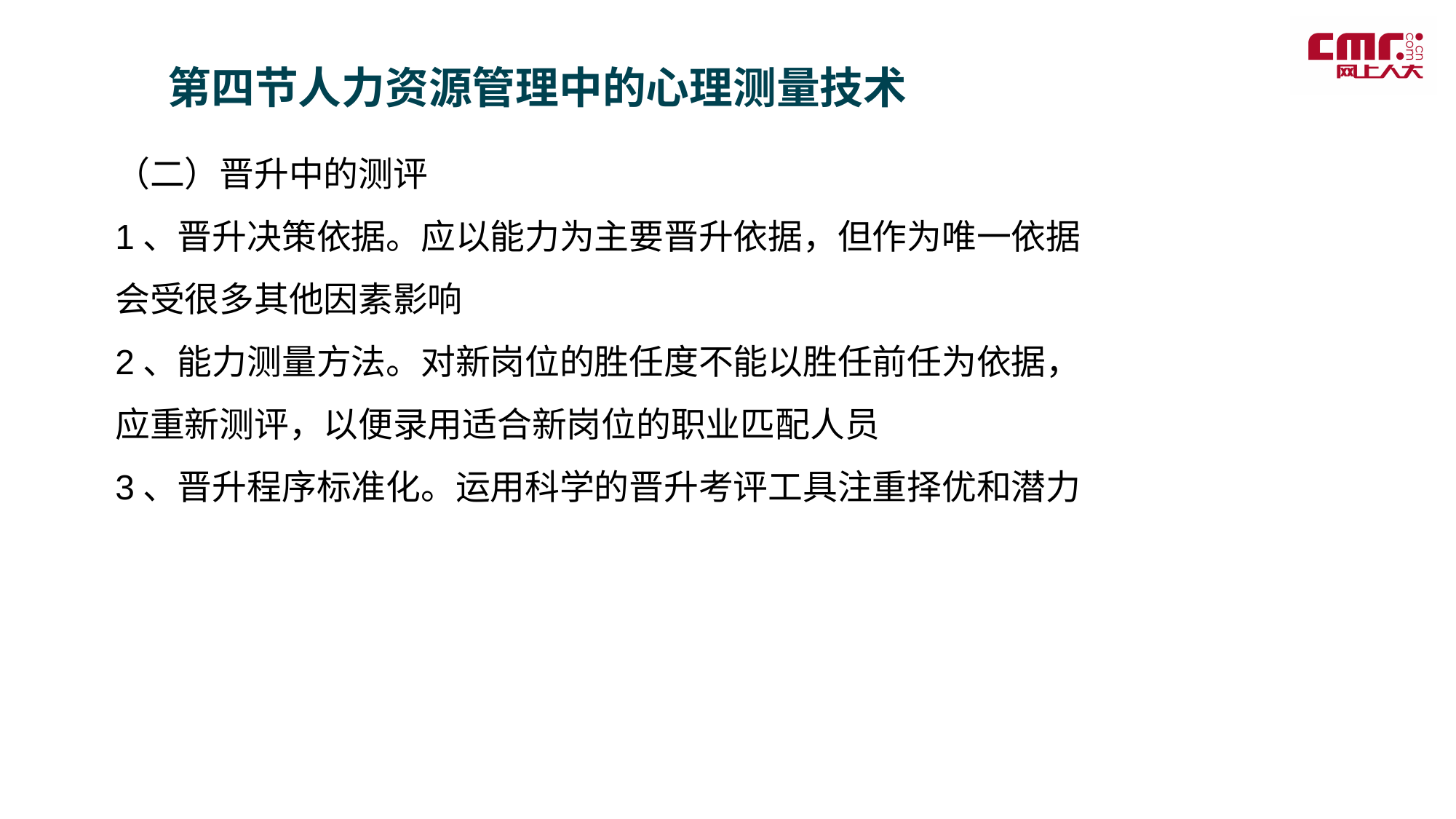

第四节人力资源管理中的心理测量技术
（二）晋升中的测评
1、晋升决策依据。应以能力为主要晋升依据，但作为唯一依据会受很多其他因素影响
2、能力测量方法。对新岗位的胜任度不能以胜任前任为依据，应重新测评，以便录用适合新岗位的职业匹配人员
3、晋升程序标准化。运用科学的晋升考评工具注重择优和潜力